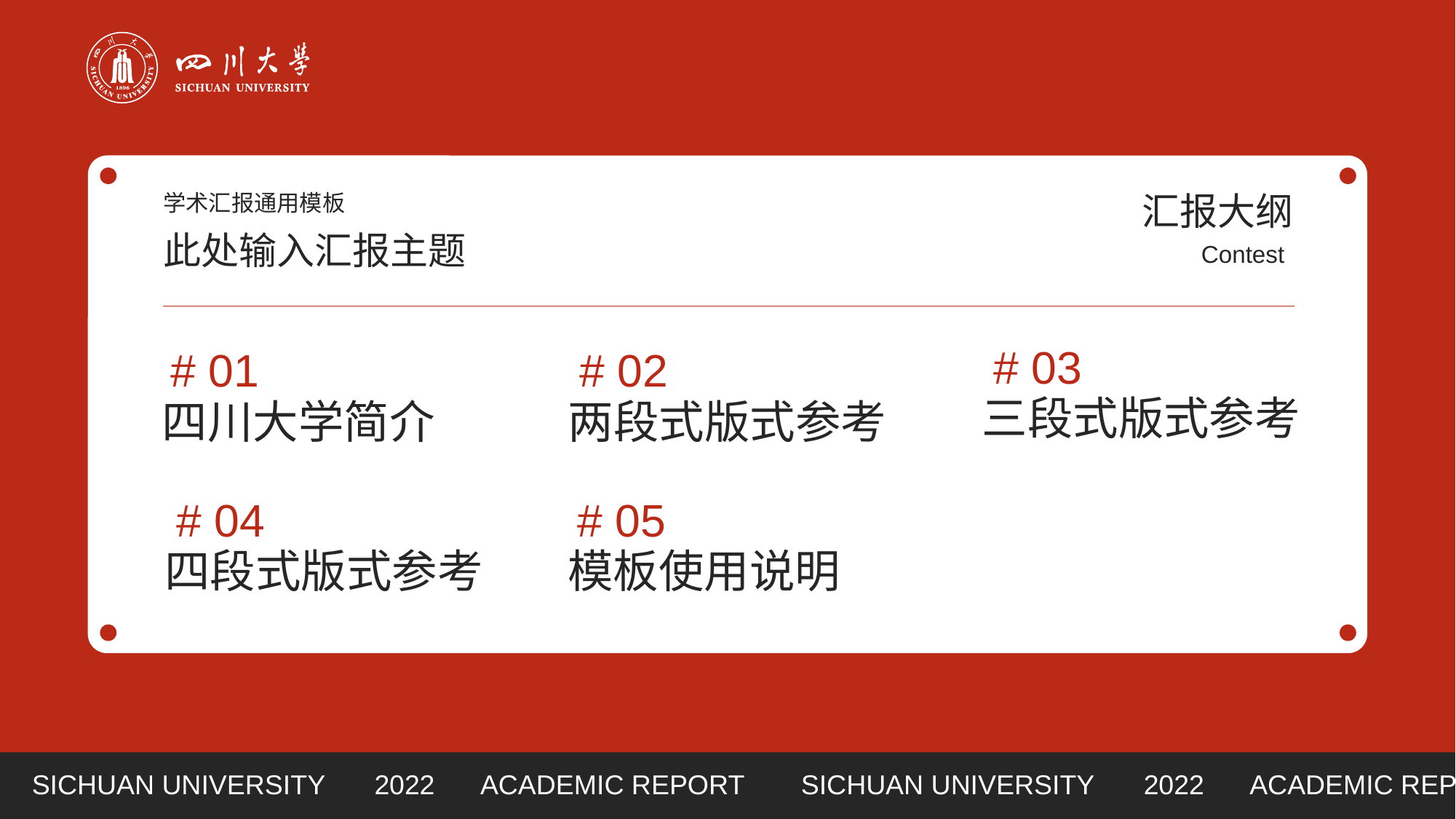

学术汇报通用模板
此处输入汇报主题
# 03
# 01
# 02
三段式版式参考
四川大学简介
两段式版式参考
# 04
# 05
四段式版式参考
模板使用说明